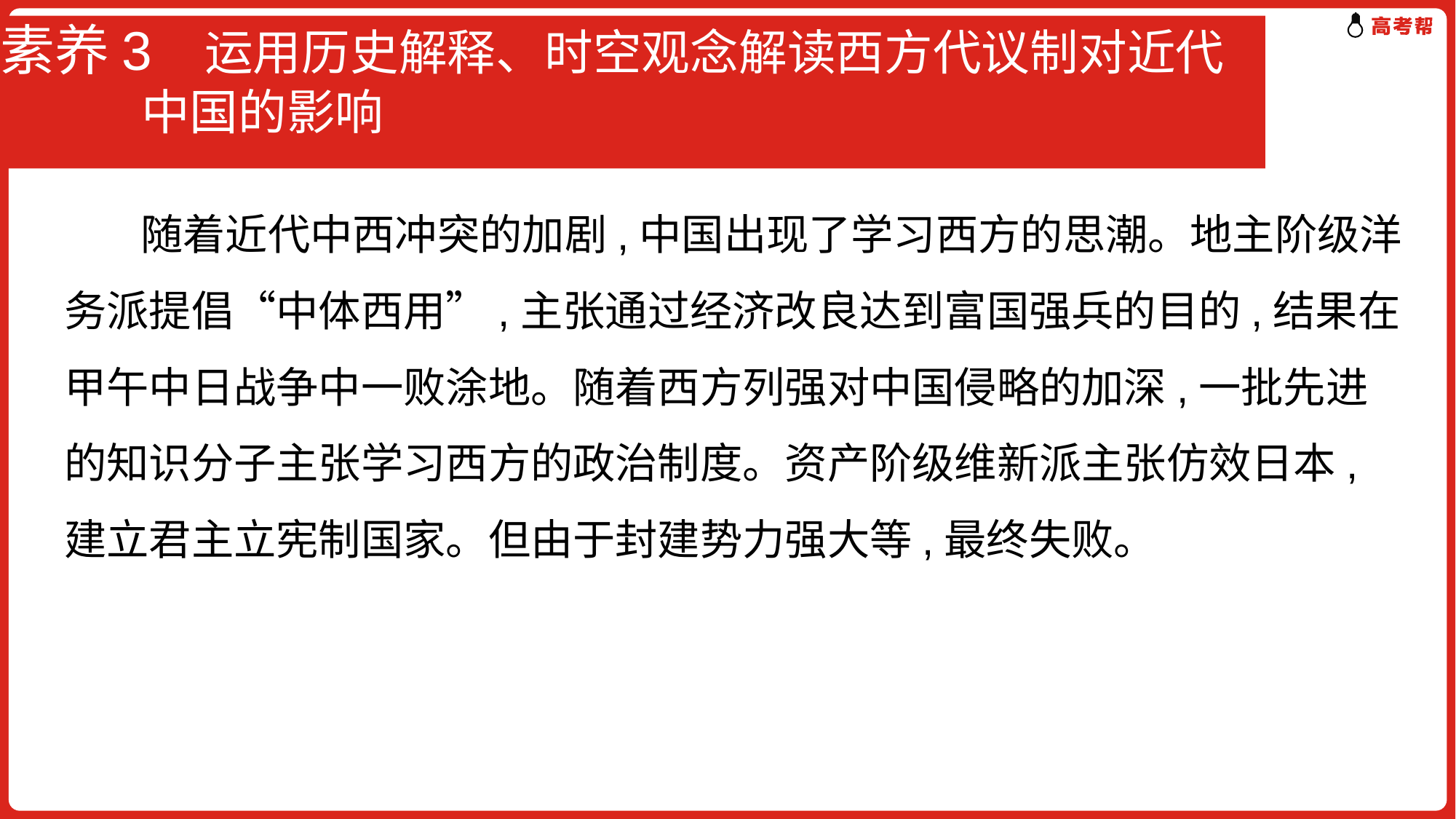

# 素养3   运用历史解释、时空观念解读西方代议制对近代 中国的影响
       随着近代中西冲突的加剧,中国出现了学习西方的思潮。地主阶级洋务派提倡“中体西用”,主张通过经济改良达到富国强兵的目的,结果在甲午中日战争中一败涂地。随着西方列强对中国侵略的加深,一批先进的知识分子主张学习西方的政治制度。资产阶级维新派主张仿效日本,建立君主立宪制国家。但由于封建势力强大等,最终失败。